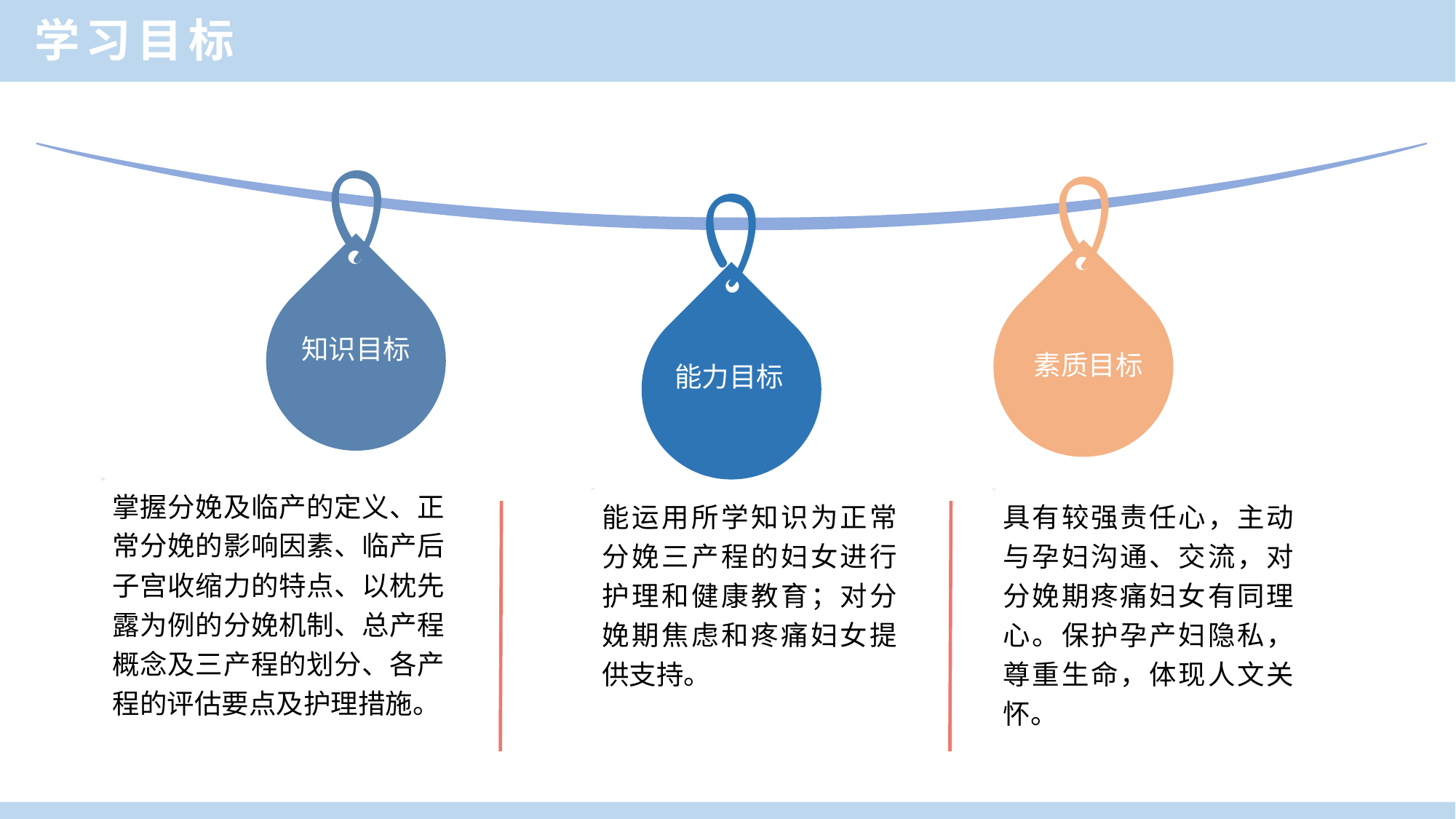

学习目标

知识目标

素质目标

能力目标
掌握分娩及临产的定义、正常分娩的影响因素、临产后子宫收缩力的特点、以枕先露为例的分娩机制、总产程概念及三产程的划分、各产程的评估要点及护理措施。

能运用所学知识为正常分娩三产程的妇女进行护理和健康教育；对分娩期焦虑和疼痛妇女提供支持。
具有较强责任心，主动与孕妇沟通、交流，对分娩期疼痛妇女有同理心。保护孕产妇隐私，尊重生命，体现人文关怀。